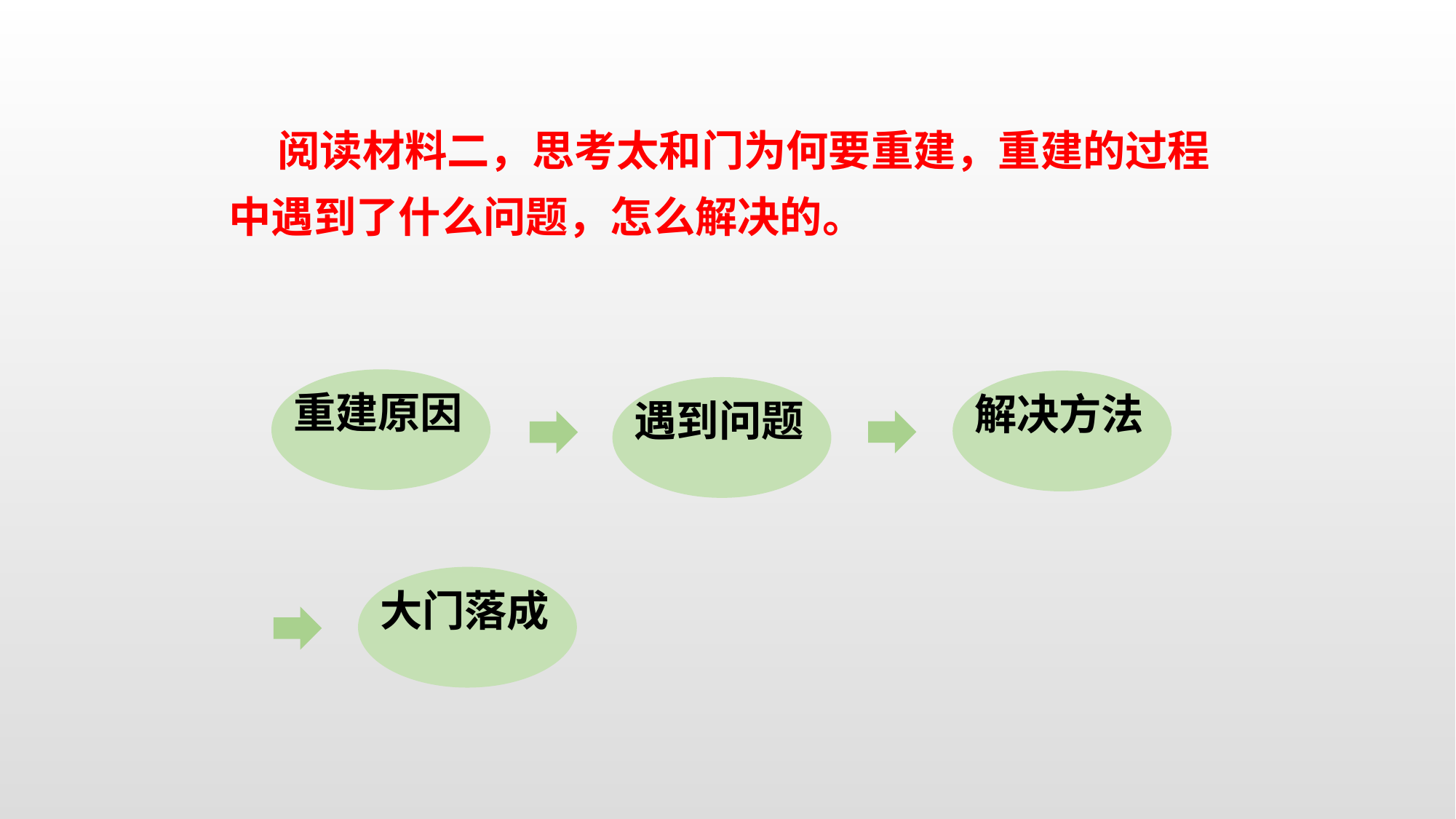

阅读材料二，思考太和门为何要重建，重建的过程中遇到了什么问题，怎么解决的。

重建原因

解决方法

遇到问题

大门落成